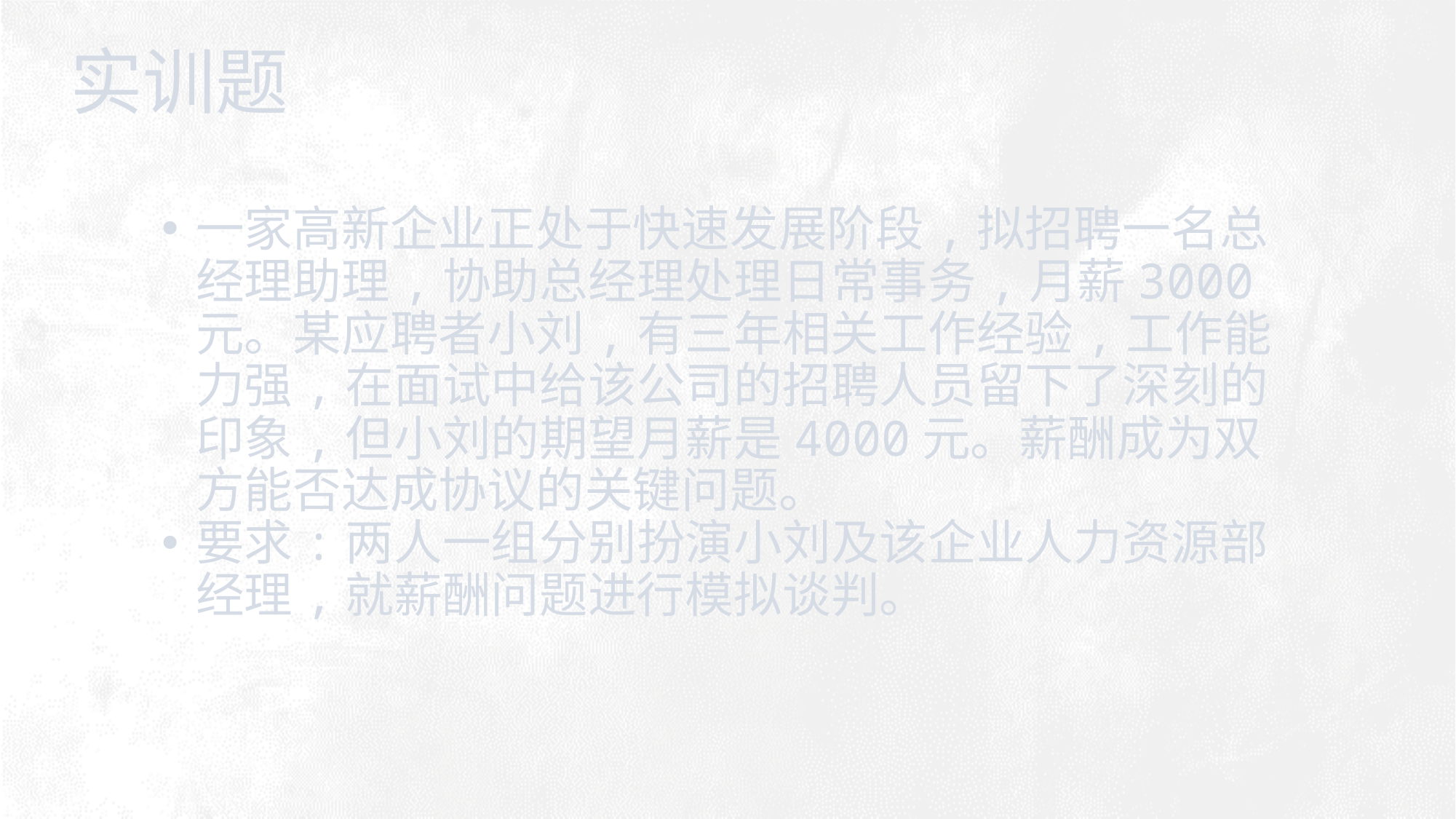

# 实训题
一家高新企业正处于快速发展阶段,拟招聘一名总经理助理,协助总经理处理日常事务,月薪3000元。某应聘者小刘,有三年相关工作经验,工作能力强,在面试中给该公司的招聘人员留下了深刻的印象,但小刘的期望月薪是4000元。薪酬成为双方能否达成协议的关键问题。
要求:两人一组分别扮演小刘及该企业人力资源部经理,就薪酬问题进行模拟谈判。